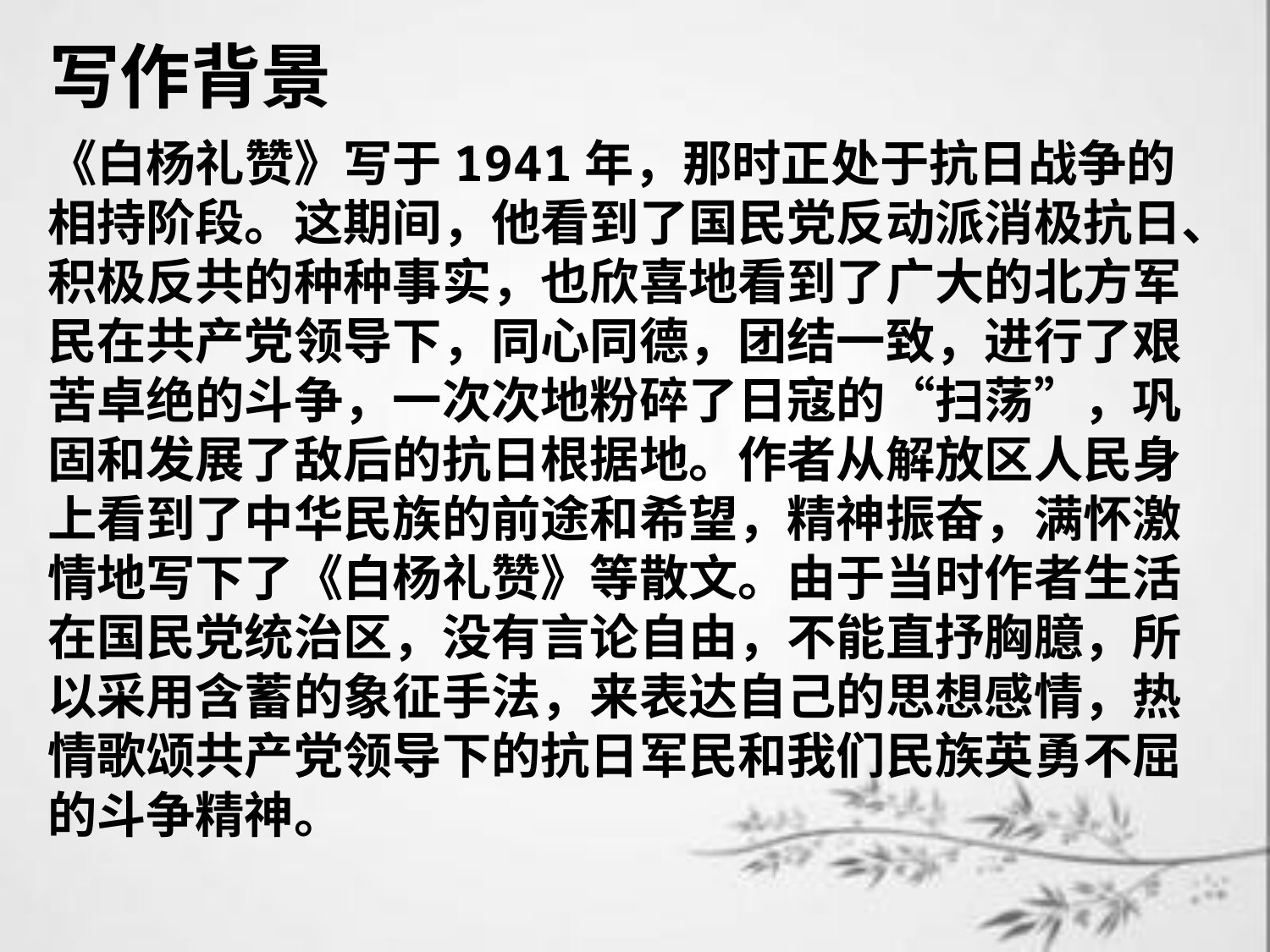

写作背景
《白杨礼赞》写于1941年，那时正处于抗日战争的相持阶段。这期间，他看到了国民党反动派消极抗日、积极反共的种种事实，也欣喜地看到了广大的北方军民在共产党领导下，同心同德，团结一致，进行了艰苦卓绝的斗争，一次次地粉碎了日寇的“扫荡”，巩固和发展了敌后的抗日根据地。作者从解放区人民身上看到了中华民族的前途和希望，精神振奋，满怀激情地写下了《白杨礼赞》等散文。由于当时作者生活在国民党统治区，没有言论自由，不能直抒胸臆，所以采用含蓄的象征手法，来表达自己的思想感情，热情歌颂共产党领导下的抗日军民和我们民族英勇不屈的斗争精神。